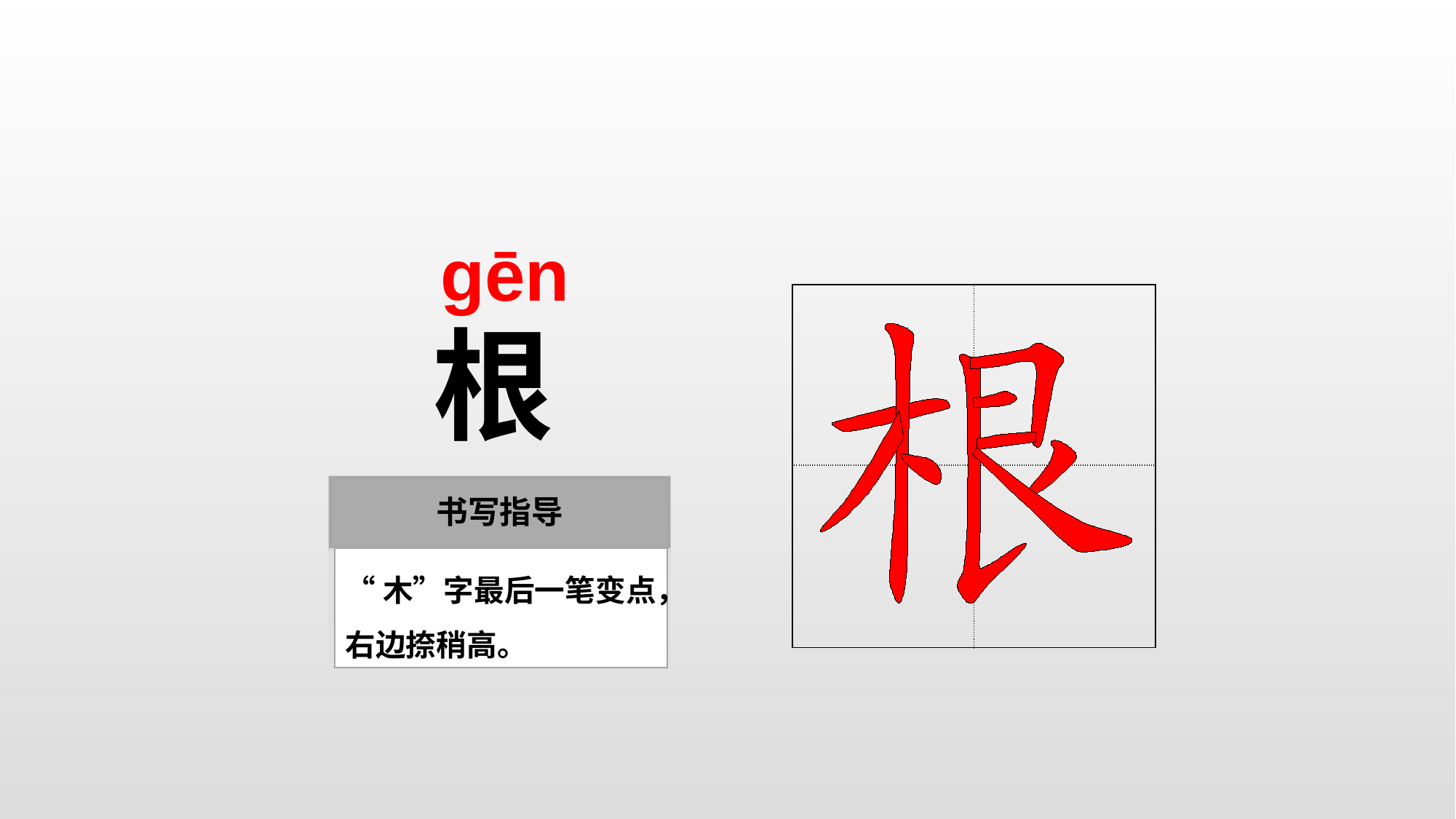

ɡēn
|  |  |
| --- | --- |
|  |  |
根

书写指导
“木”字最后一笔变点，右边捺稍高。